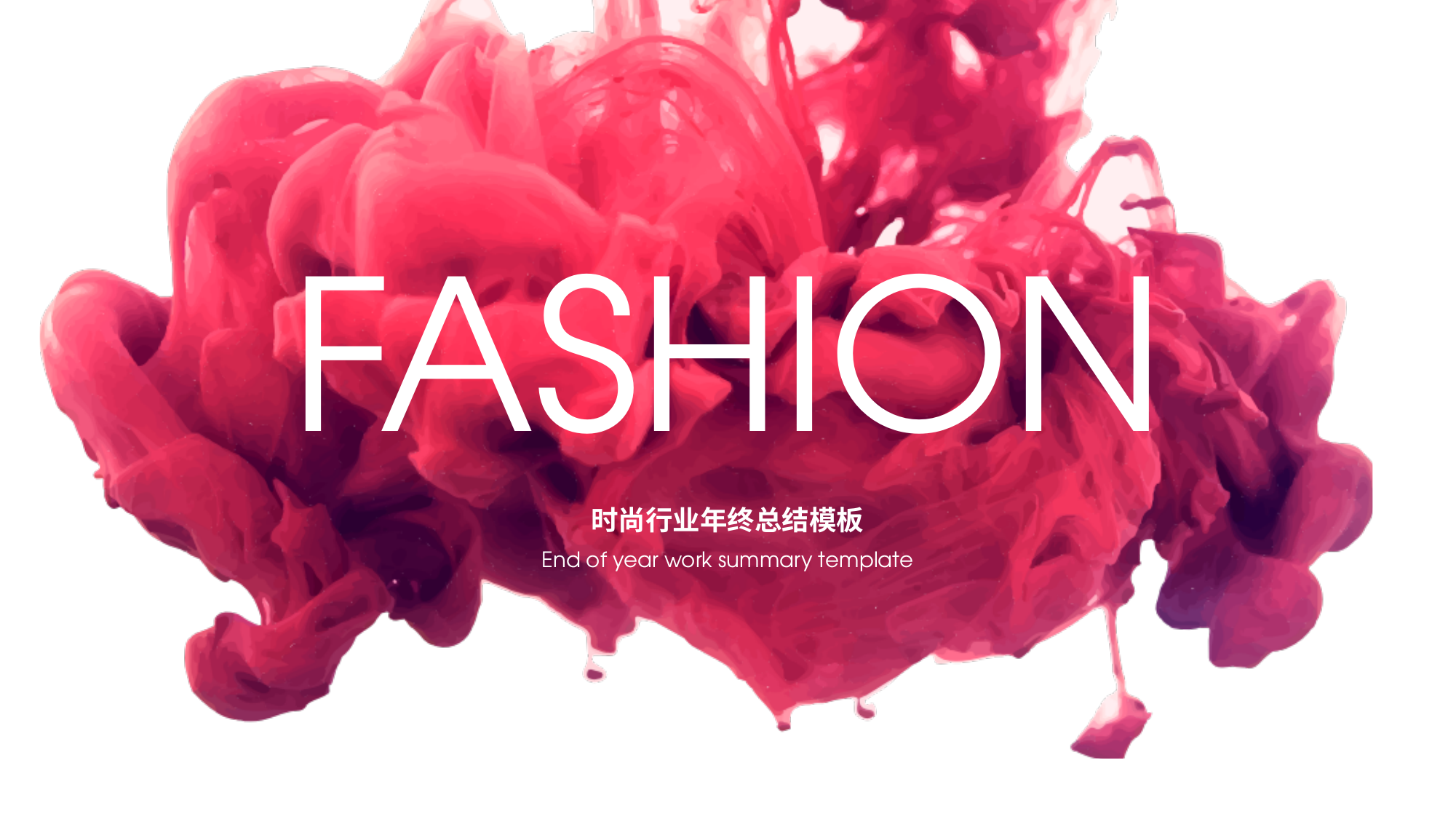

FASHION
时尚行业年终总结模板
End of year work summary template